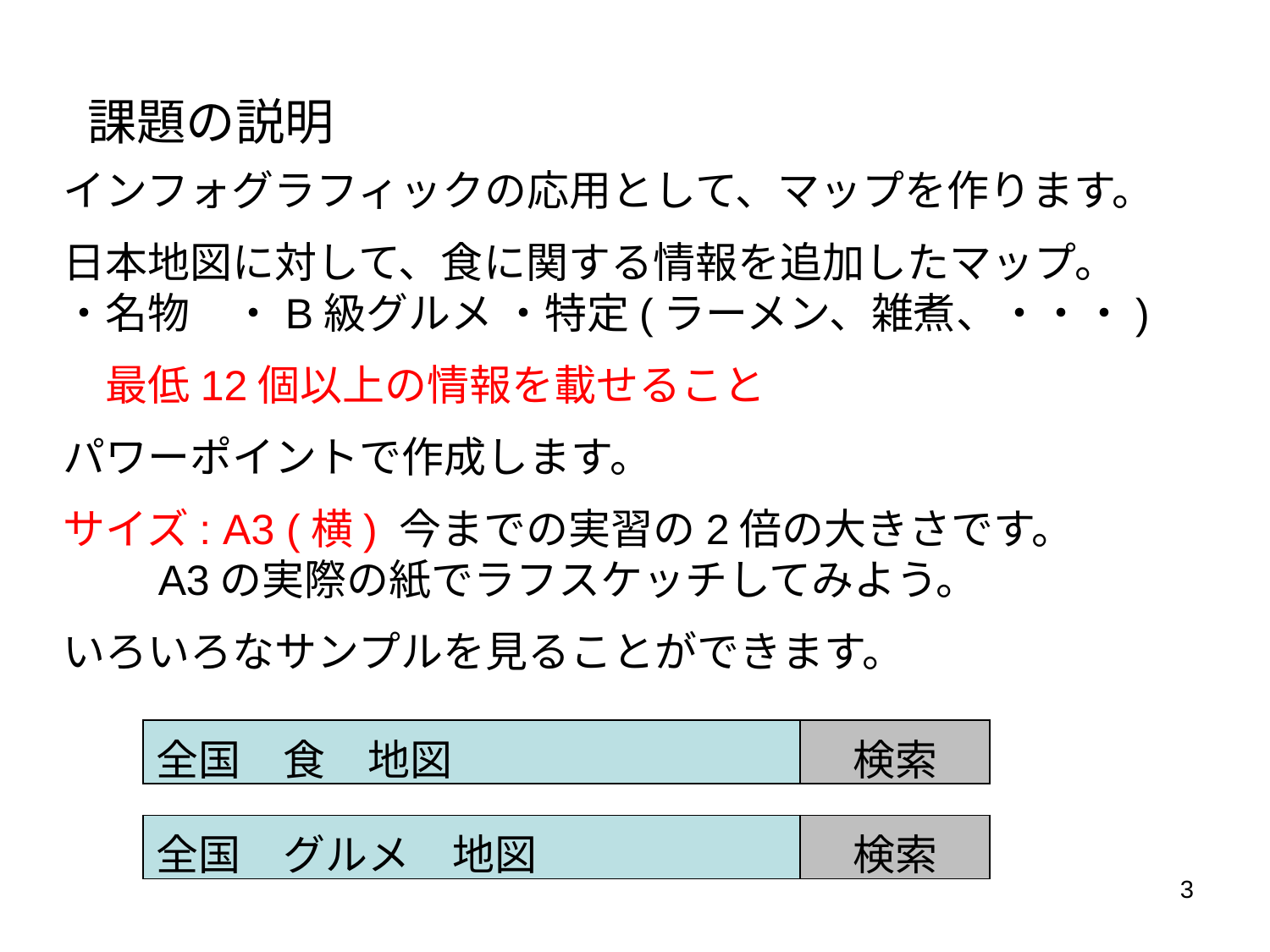

課題の説明
インフォグラフィックの応用として、マップを作ります。
日本地図に対して、食に関する情報を追加したマップ。
・名物　・B級グルメ ・特定(ラーメン、雑煮、・・・)
　最低12個以上の情報を載せること
パワーポイントで作成します。
サイズ: A3 (横) 今までの実習の2倍の大きさです。
　　A3の実際の紙でラフスケッチしてみよう。
いろいろなサンプルを見ることができます。

| 全国　食　地図 | 検索 |
| --- | --- |
| 全国　グルメ　地図 | 検索 |
| --- | --- |
3